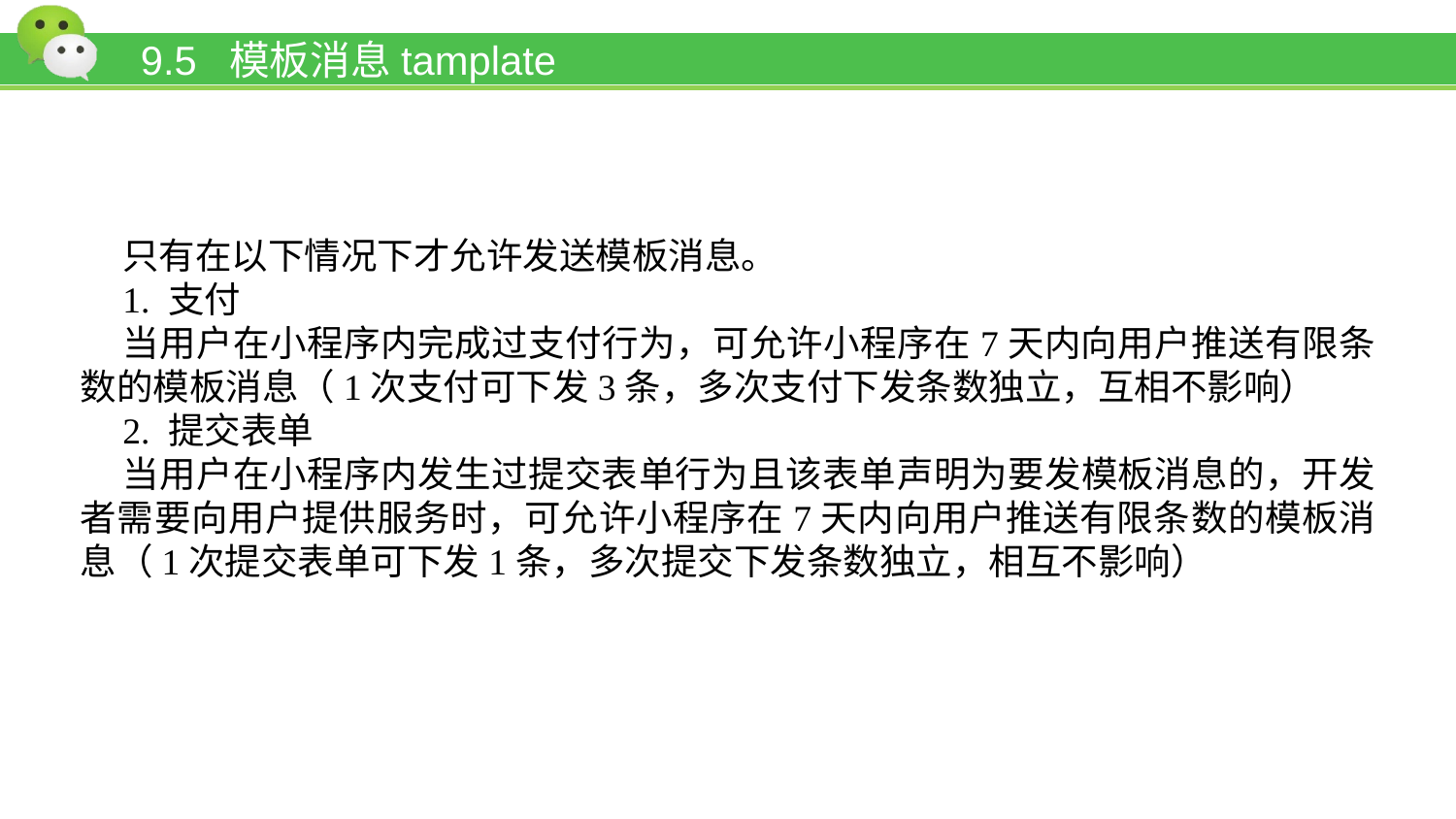

# 9.5  模板消息tamplate
只有在以下情况下才允许发送模板消息。
1. 支付
当用户在小程序内完成过支付行为，可允许小程序在7天内向用户推送有限条数的模板消息（1次支付可下发3条，多次支付下发条数独立，互相不影响）
2. 提交表单
当用户在小程序内发生过提交表单行为且该表单声明为要发模板消息的，开发者需要向用户提供服务时，可允许小程序在7天内向用户推送有限条数的模板消息（1次提交表单可下发1条，多次提交下发条数独立，相互不影响）